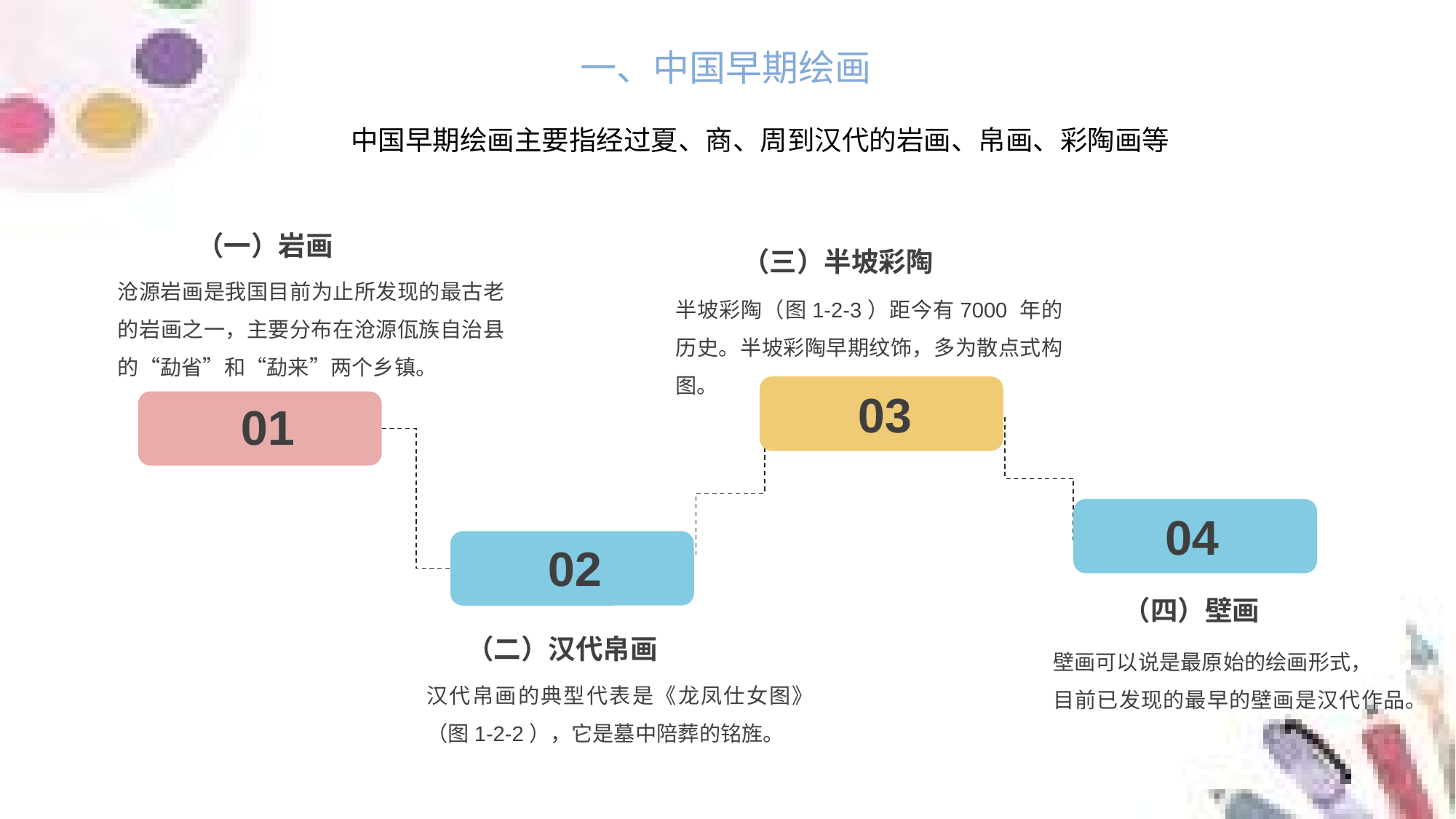

一、中国早期绘画
中国早期绘画主要指经过夏、商、周到汉代的岩画、帛画、彩陶画等
（一）岩画
（三）半坡彩陶
沧源岩画是我国目前为止所发现的最古老的岩画之一，主要分布在沧源佤族自治县的“勐省”和“勐来”两个乡镇。
半坡彩陶（图1-2-3）距今有7000 年的历史。半坡彩陶早期纹饰，多为散点式构图。

03

01

04

02
（四）壁画
（二）汉代帛画
壁画可以说是最原始的绘画形式，
目前已发现的最早的壁画是汉代作品。
汉代帛画的典型代表是《龙凤仕女图》（图1-2-2），它是墓中陪葬的铭旌。